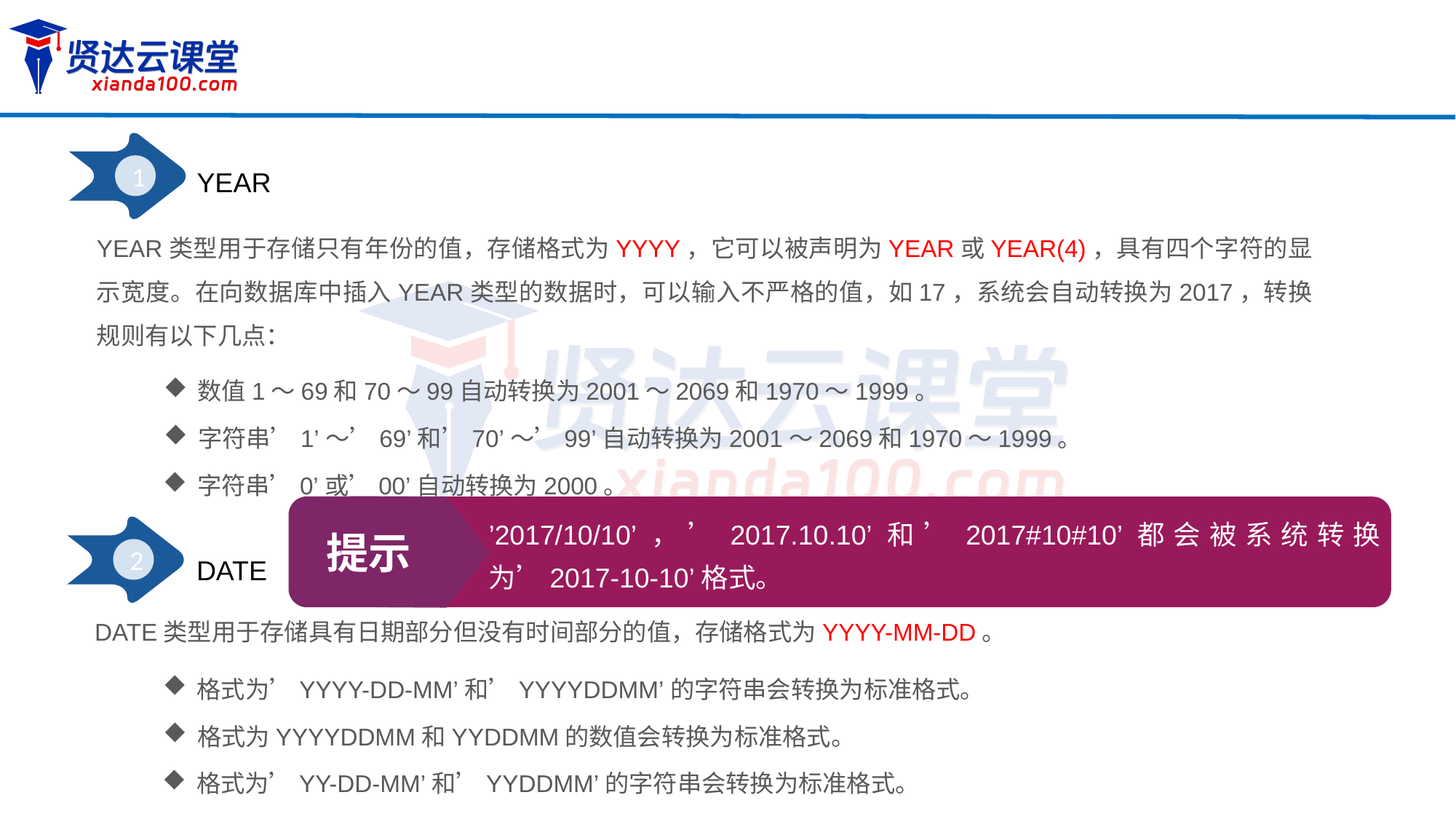

1
YEAR
YEAR类型用于存储只有年份的值，存储格式为YYYY，它可以被声明为YEAR或YEAR(4)，具有四个字符的显示宽度。在向数据库中插入YEAR类型的数据时，可以输入不严格的值，如17，系统会自动转换为2017，转换规则有以下几点：
数值1～69和70～99自动转换为2001～2069和1970～1999。
字符串’1’～’69’和’70’～’99’自动转换为2001～2069和1970～1999。
字符串’0’或’00’自动转换为2000。
提示

’2017/10/10’，’2017.10.10’和’2017#10#10’都会被系统转换为’2017-10-10’格式。

2
DATE
DATE类型用于存储具有日期部分但没有时间部分的值，存储格式为YYYY-MM-DD。
格式为’YYYY-DD-MM’和’YYYYDDMM’的字符串会转换为标准格式。
格式为YYYYDDMM和YYDDMM的数值会转换为标准格式。
格式为’YY-DD-MM’和’YYDDMM’的字符串会转换为标准格式。